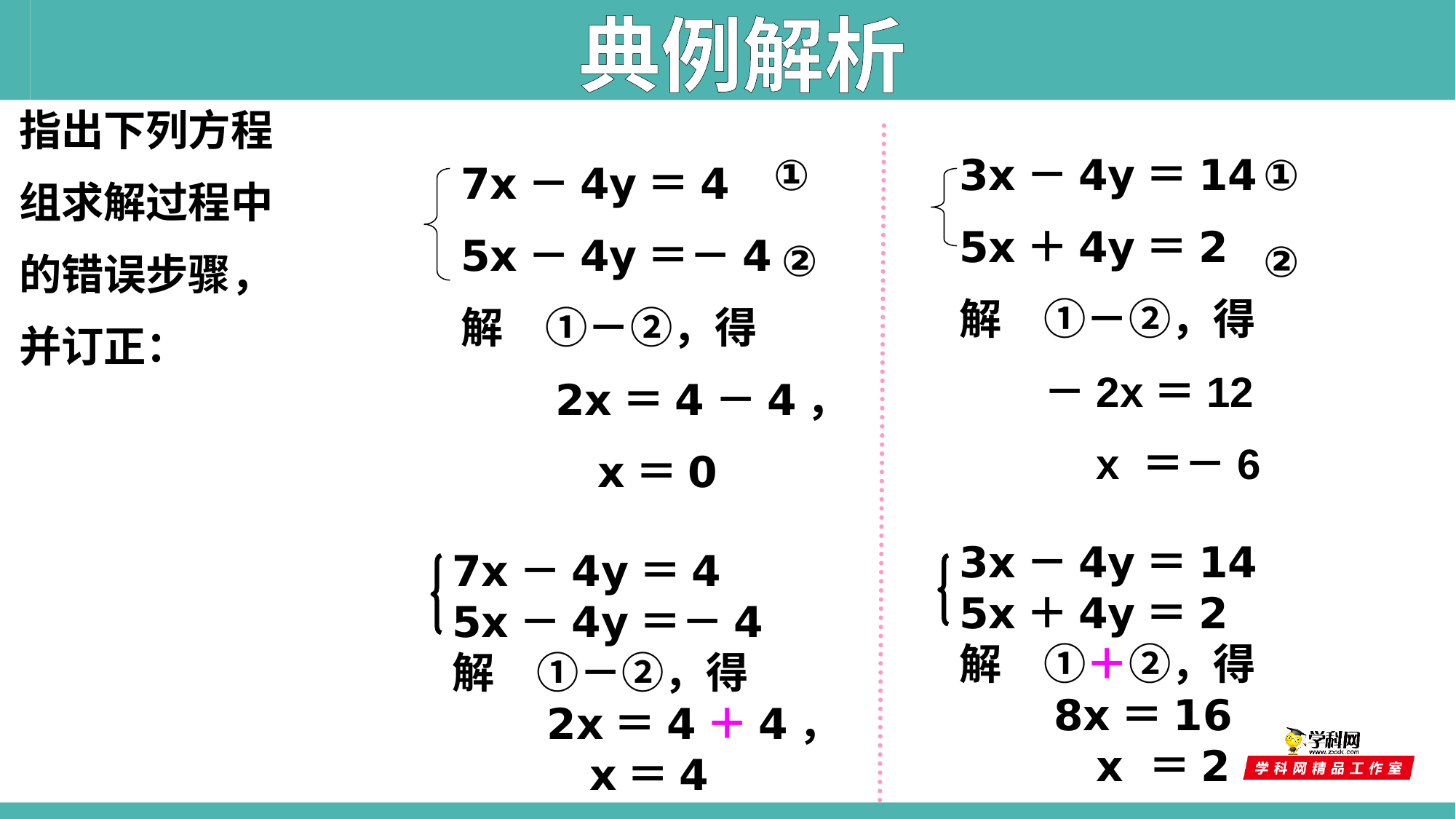

典例解析
指出下列方程
组求解过程中
的错误步骤，
并订正：

3x－4y＝14
5x＋4y＝2
解　①－②，得
　　－2x＝12
　　　x ＝－6
①
①
7x－4y＝4
5x－4y＝－4
解　①－②，得
　　2x＝4－4，
　　　x＝0

②
②

3x－4y＝14
5x＋4y＝2
解　①＋②，得
　　8x＝16
　　　x ＝2

7x－4y＝4
5x－4y＝－4
解　①－②，得
　　2x＝4＋4，
　　　x＝4